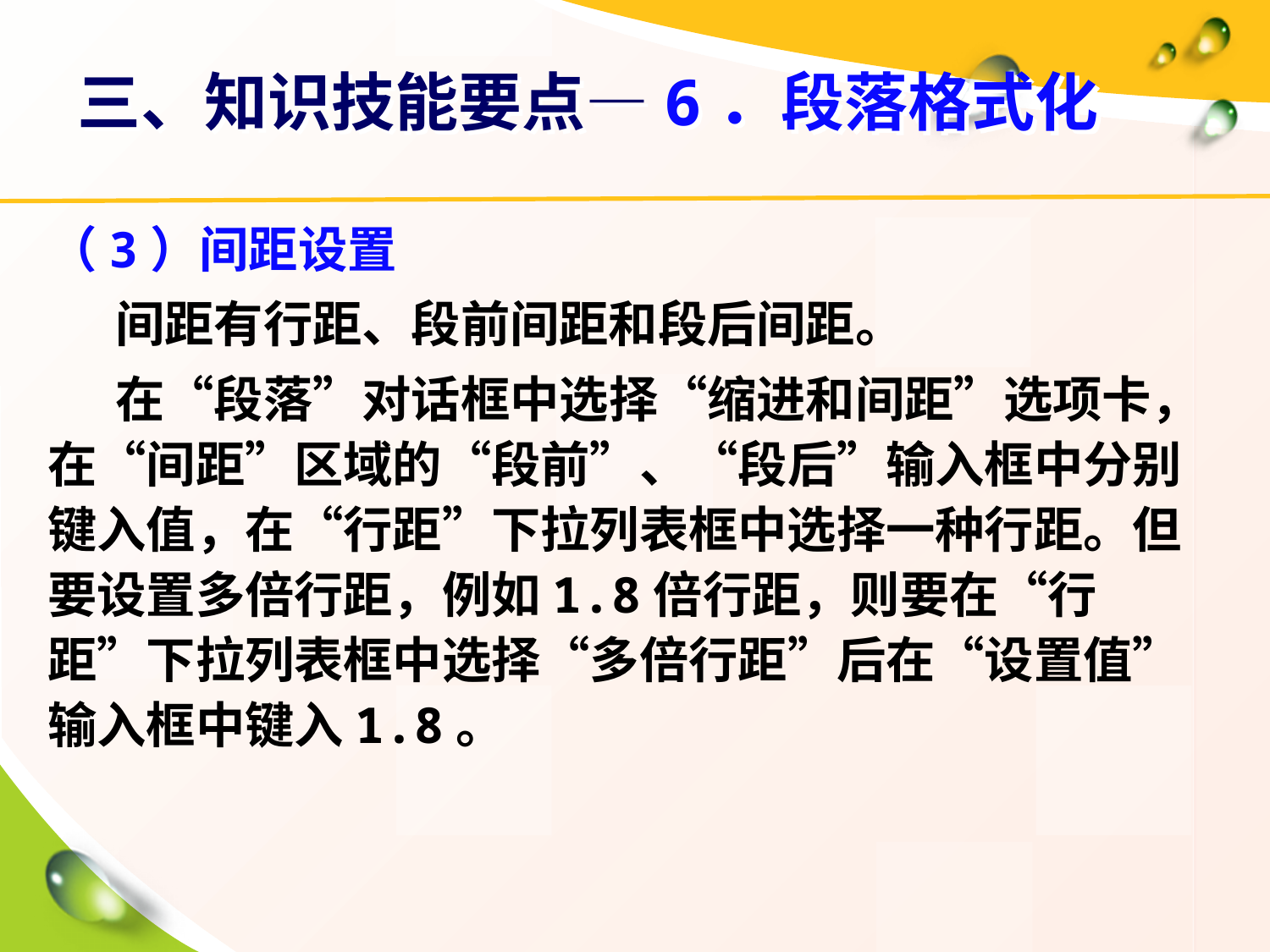

# 三、知识技能要点—6．段落格式化
（3）间距设置
     间距有行距、段前间距和段后间距。
     在“段落”对话框中选择“缩进和间距”选项卡，在“间距”区域的“段前”、“段后”输入框中分别键入值，在“行距”下拉列表框中选择一种行距。但要设置多倍行距，例如1.8倍行距，则要在“行距”下拉列表框中选择“多倍行距”后在“设置值”输入框中键入1.8。